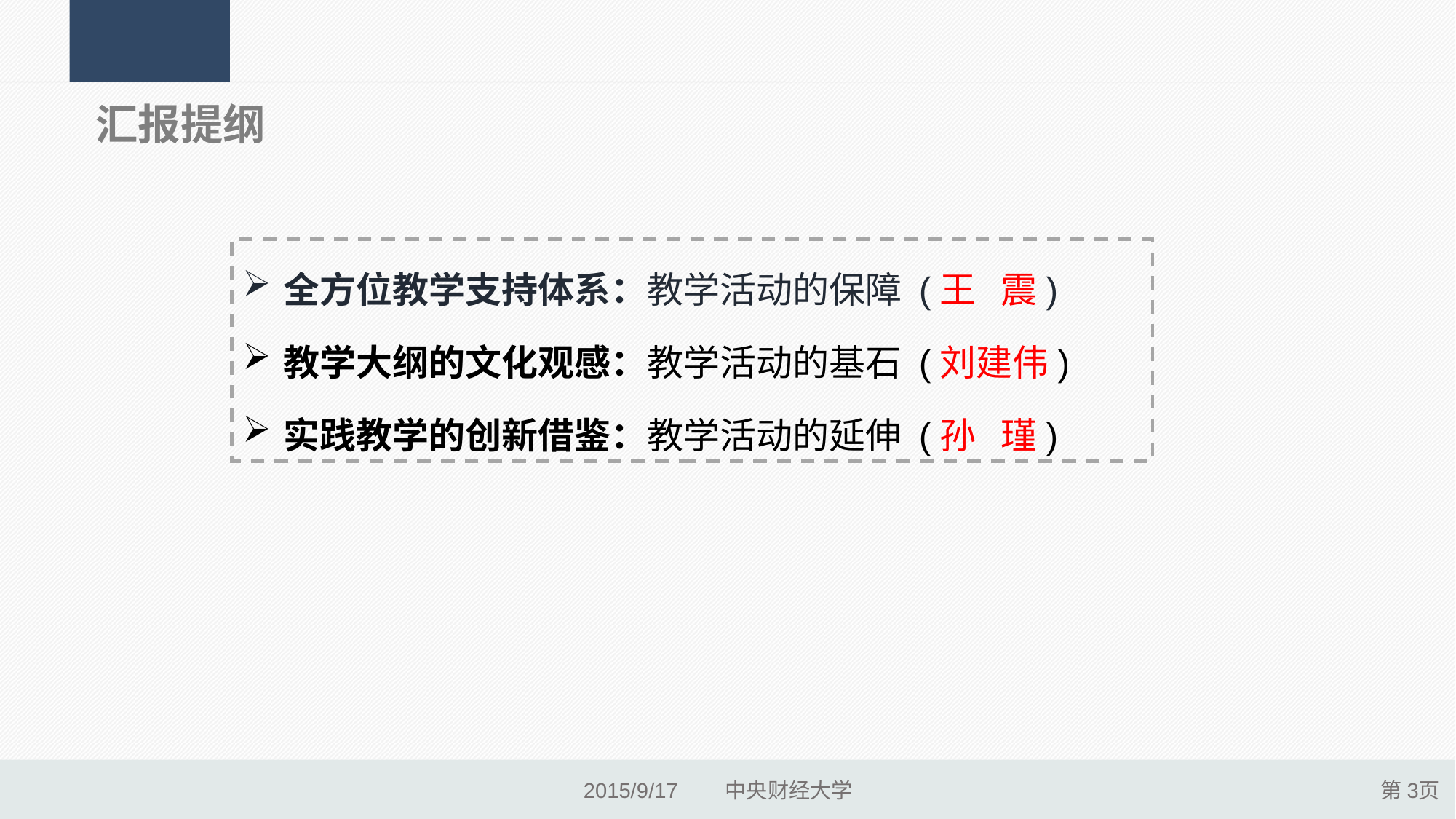

汇报提纲
全方位教学支持体系：教学活动的保障 (王   震)
教学大纲的文化观感：教学活动的基石 (刘建伟)
实践教学的创新借鉴：教学活动的延伸 (孙   瑾)

2015/9/17       中央财经大学
第3页